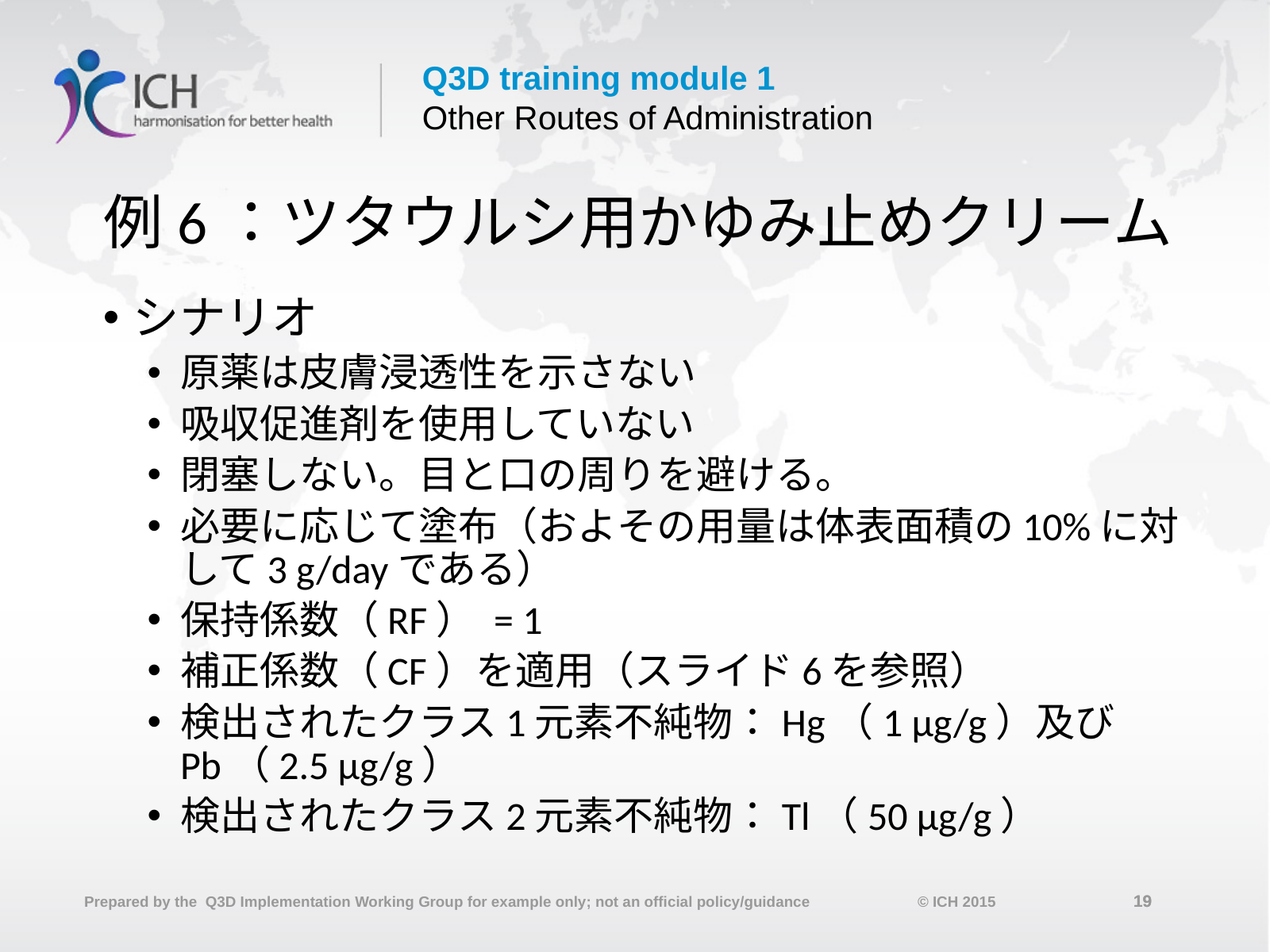

# 例6：ツタウルシ用かゆみ止めクリーム
シナリオ
原薬は皮膚浸透性を示さない
吸収促進剤を使用していない
閉塞しない。目と口の周りを避ける。
必要に応じて塗布（およその用量は体表面積の10%に対して3 g/dayである）
保持係数（RF） = 1
補正係数（CF）を適用（スライド6を参照）
検出されたクラス1元素不純物：Hg（1 µg/g）及びPb（2.5 µg/g）
検出されたクラス2元素不純物：Tl（50 µg/g）